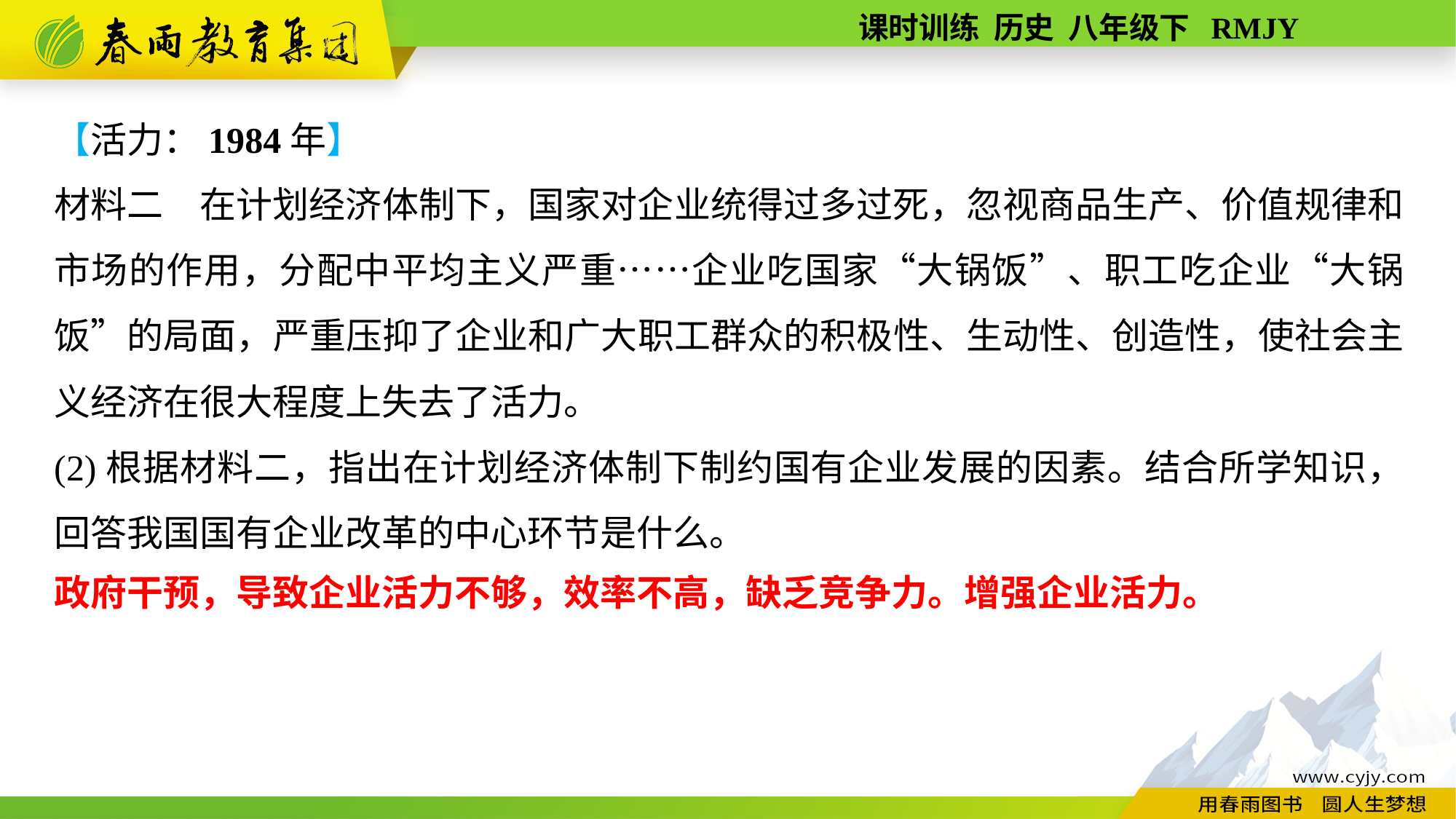

【活力：1984年】
材料二　在计划经济体制下，国家对企业统得过多过死，忽视商品生产、价值规律和市场的作用，分配中平均主义严重……企业吃国家“大锅饭”、职工吃企业“大锅饭”的局面，严重压抑了企业和广大职工群众的积极性、生动性、创造性，使社会主义经济在很大程度上失去了活力。
(2)根据材料二，指出在计划经济体制下制约国有企业发展的因素。结合所学知识，回答我国国有企业改革的中心环节是什么。
政府干预，导致企业活力不够，效率不高，缺乏竞争力。增强企业活力。